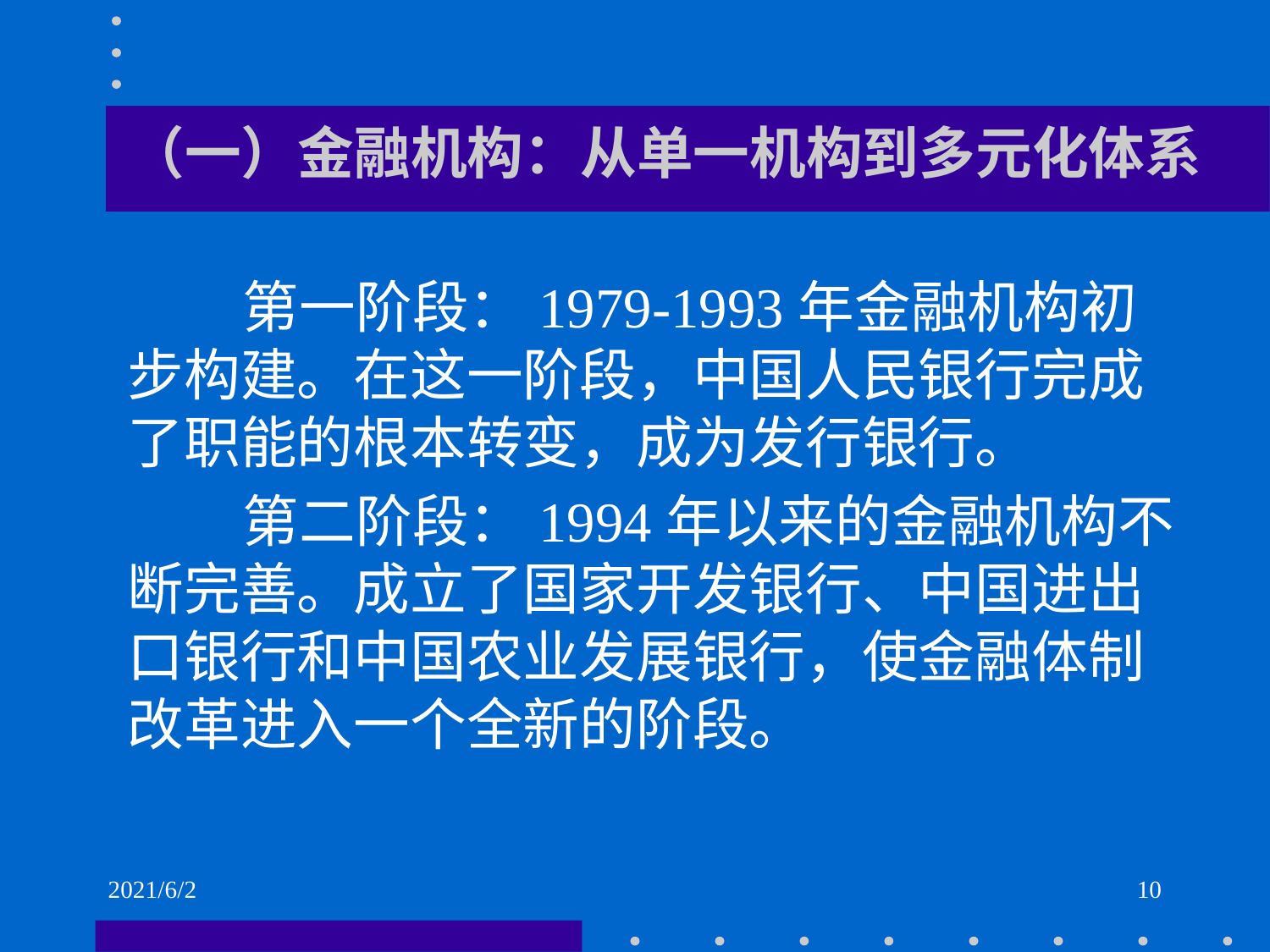

# （一）金融机构：从单一机构到多元化体系
        第一阶段：1979-1993年金融机构初步构建。在这一阶段，中国人民银行完成了职能的根本转变，成为发行银行。
        第二阶段：1994年以来的金融机构不断完善。成立了国家开发银行、中国进出口银行和中国农业发展银行，使金融体制改革进入一个全新的阶段。
2021/6/2
10